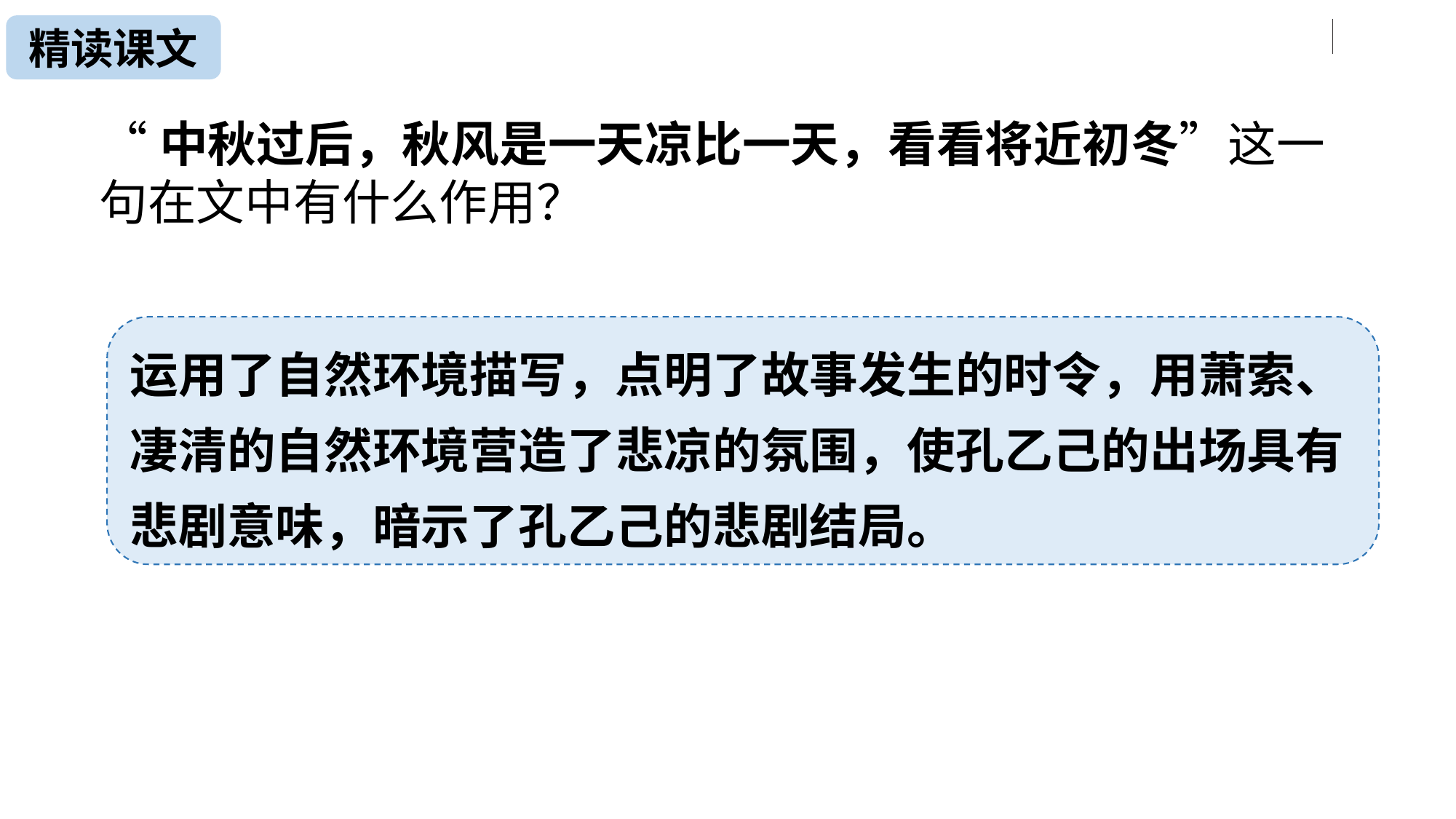

精读课文
“中秋过后，秋风是一天凉比一天，看看将近初冬”这一句在文中有什么作用？
运用了自然环境描写，点明了故事发生的时令，用萧索、凄清的自然环境营造了悲凉的氛围，使孔乙己的出场具有悲剧意味，暗示了孔乙己的悲剧结局。